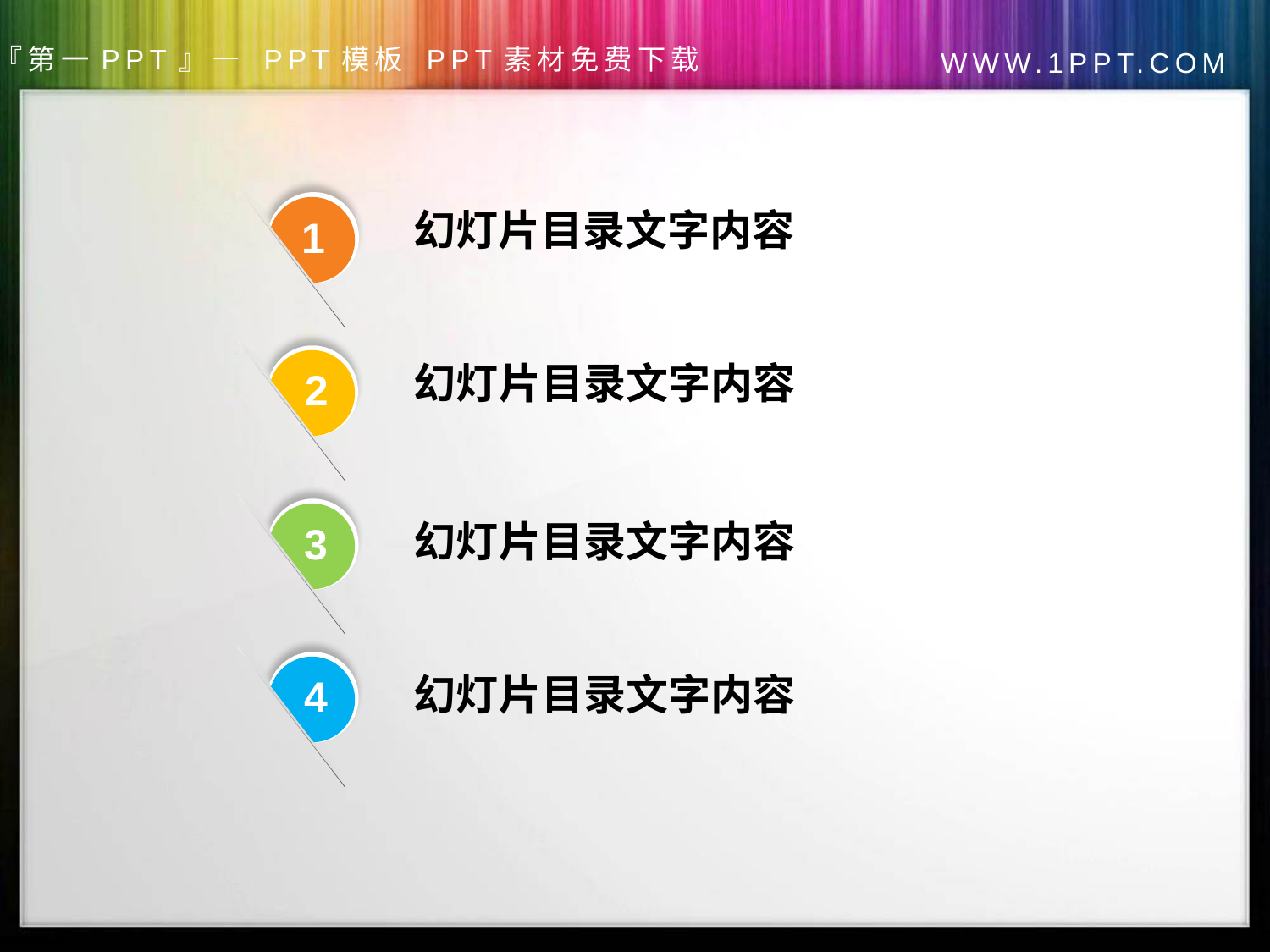

1
幻灯片目录文字内容

2
幻灯片目录文字内容

3
幻灯片目录文字内容

4
幻灯片目录文字内容